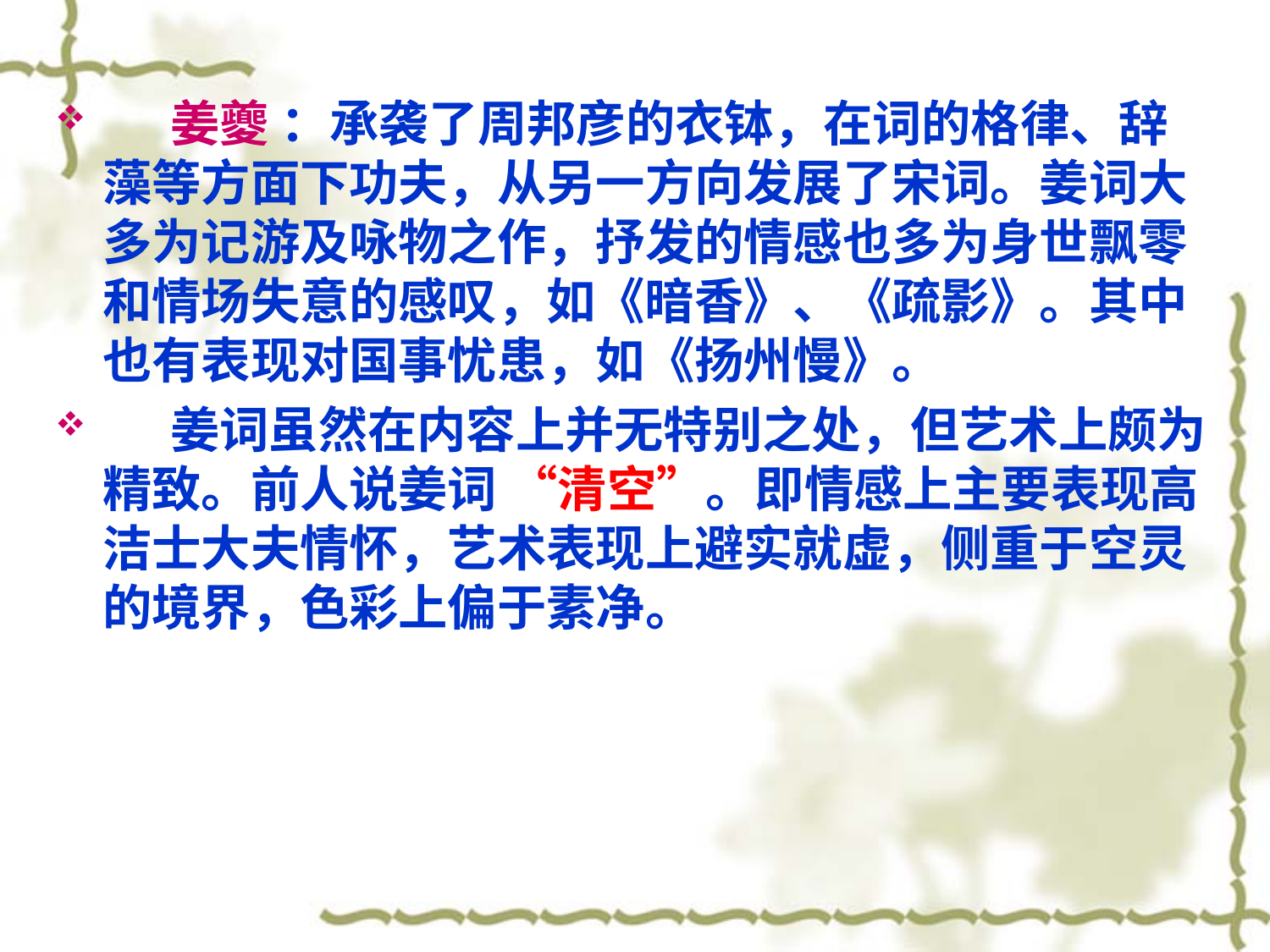

姜夔 ：承袭了周邦彦的衣钵，在词的格律、辞藻等方面下功夫，从另一方向发展了宋词。姜词大多为记游及咏物之作，抒发的情感也多为身世飘零和情场失意的感叹，如《暗香》、《疏影》。其中也有表现对国事忧患，如《扬州慢》。
     姜词虽然在内容上并无特别之处，但艺术上颇为精致。前人说姜词 “清空”。即情感上主要表现高洁士大夫情怀，艺术表现上避实就虚，侧重于空灵的境界，色彩上偏于素净。

#